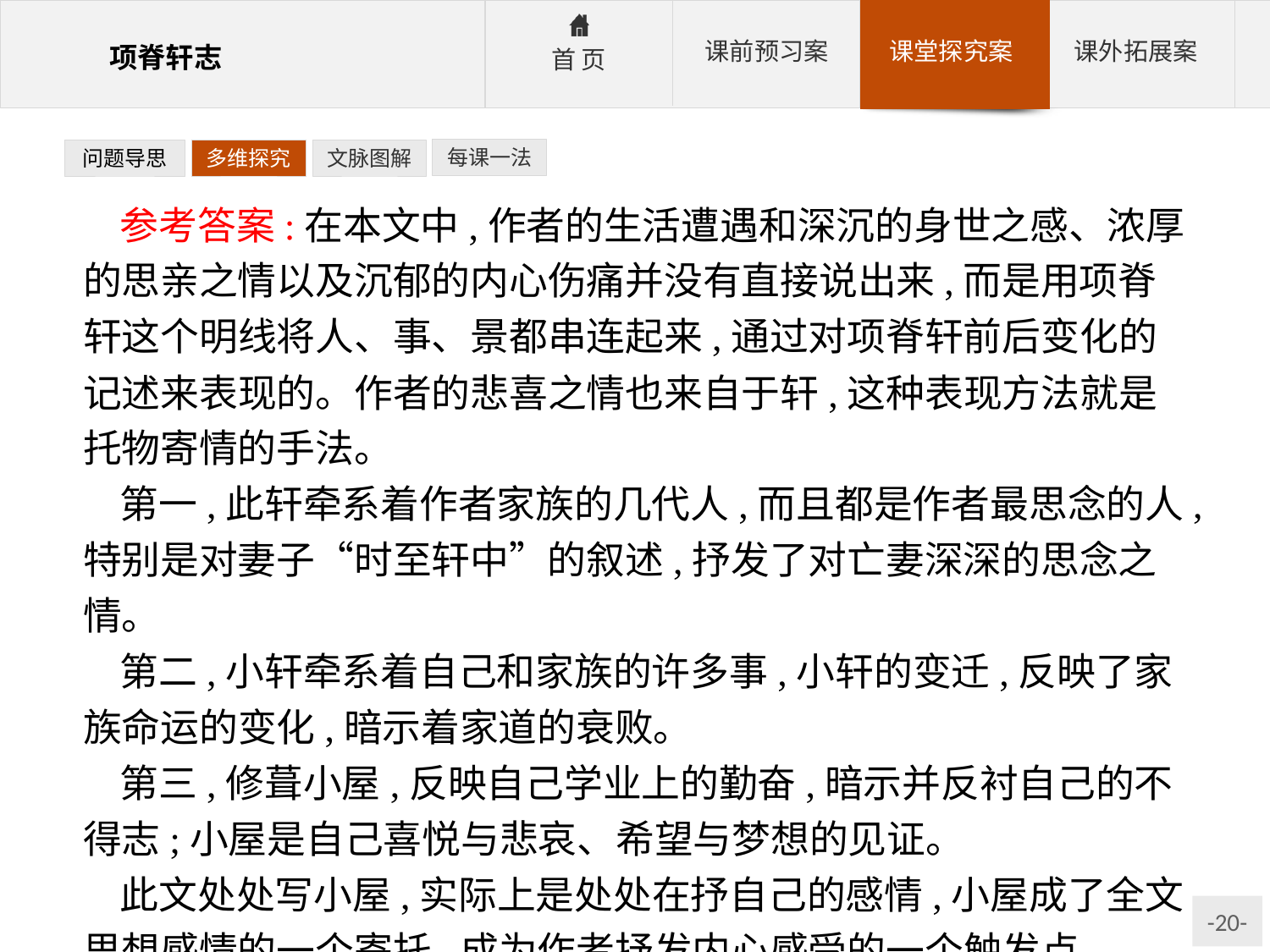

每课一法
问题导思
多维探究
文脉图解
参考答案:在本文中,作者的生活遭遇和深沉的身世之感、浓厚的思亲之情以及沉郁的内心伤痛并没有直接说出来,而是用项脊轩这个明线将人、事、景都串连起来,通过对项脊轩前后变化的记述来表现的。作者的悲喜之情也来自于轩,这种表现方法就是托物寄情的手法。
第一,此轩牵系着作者家族的几代人,而且都是作者最思念的人,特别是对妻子“时至轩中”的叙述,抒发了对亡妻深深的思念之情。
第二,小轩牵系着自己和家族的许多事,小轩的变迁,反映了家族命运的变化,暗示着家道的衰败。
第三,修葺小屋,反映自己学业上的勤奋,暗示并反衬自己的不得志;小屋是自己喜悦与悲哀、希望与梦想的见证。
此文处处写小屋,实际上是处处在抒自己的感情,小屋成了全文思想感情的一个寄托,成为作者抒发内心感受的一个触发点。